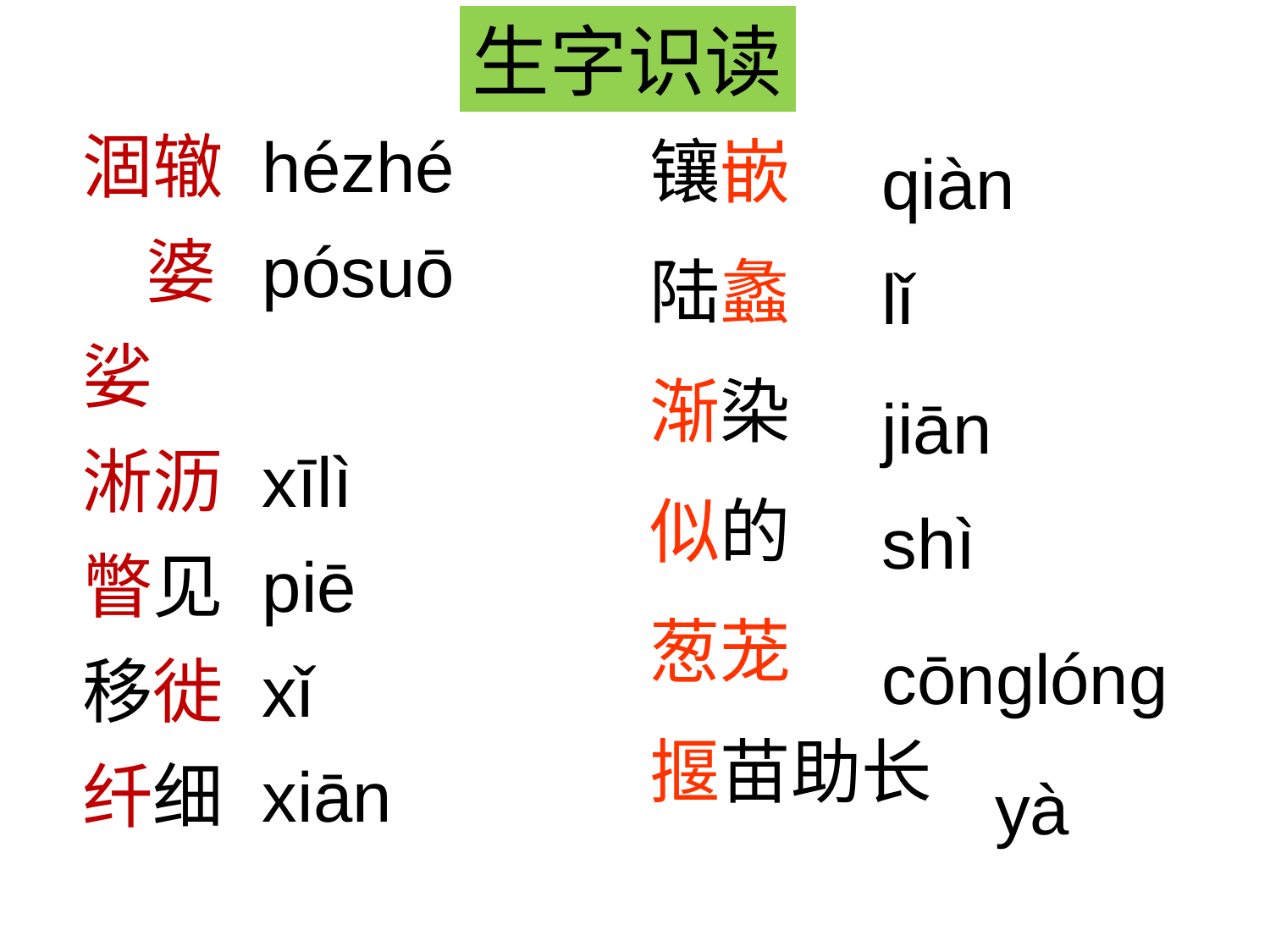

生字识读
涸辙     婆娑
淅沥
瞥见
移徙
纤细             猗郁      蕈菌
hézhé
pósuō
xīlì
piē
xǐ
xiān
yī
xùnjùn
镶嵌
陆蠡
渐染
似的
葱茏
揠苗助长

qiàn
lǐ

jiān
shì
cōnglóng
yà